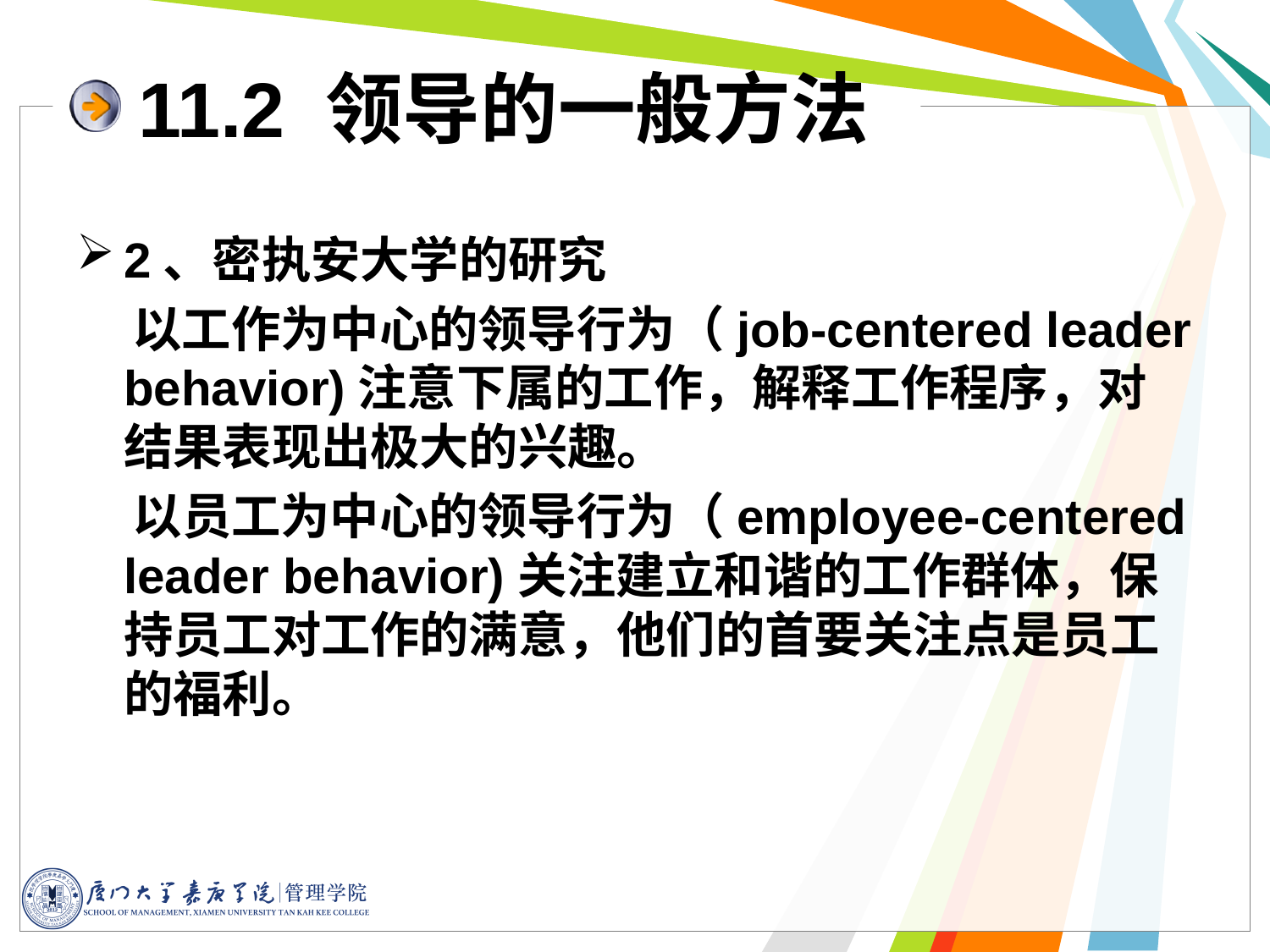

11.2 领导的一般方法
2、密执安大学的研究
    以工作为中心的领导行为（job-centered leader behavior)注意下属的工作，解释工作程序，对结果表现出极大的兴趣。
    以员工为中心的领导行为（employee-centered leader behavior)关注建立和谐的工作群体，保持员工对工作的满意，他们的首要关注点是员工的福利。